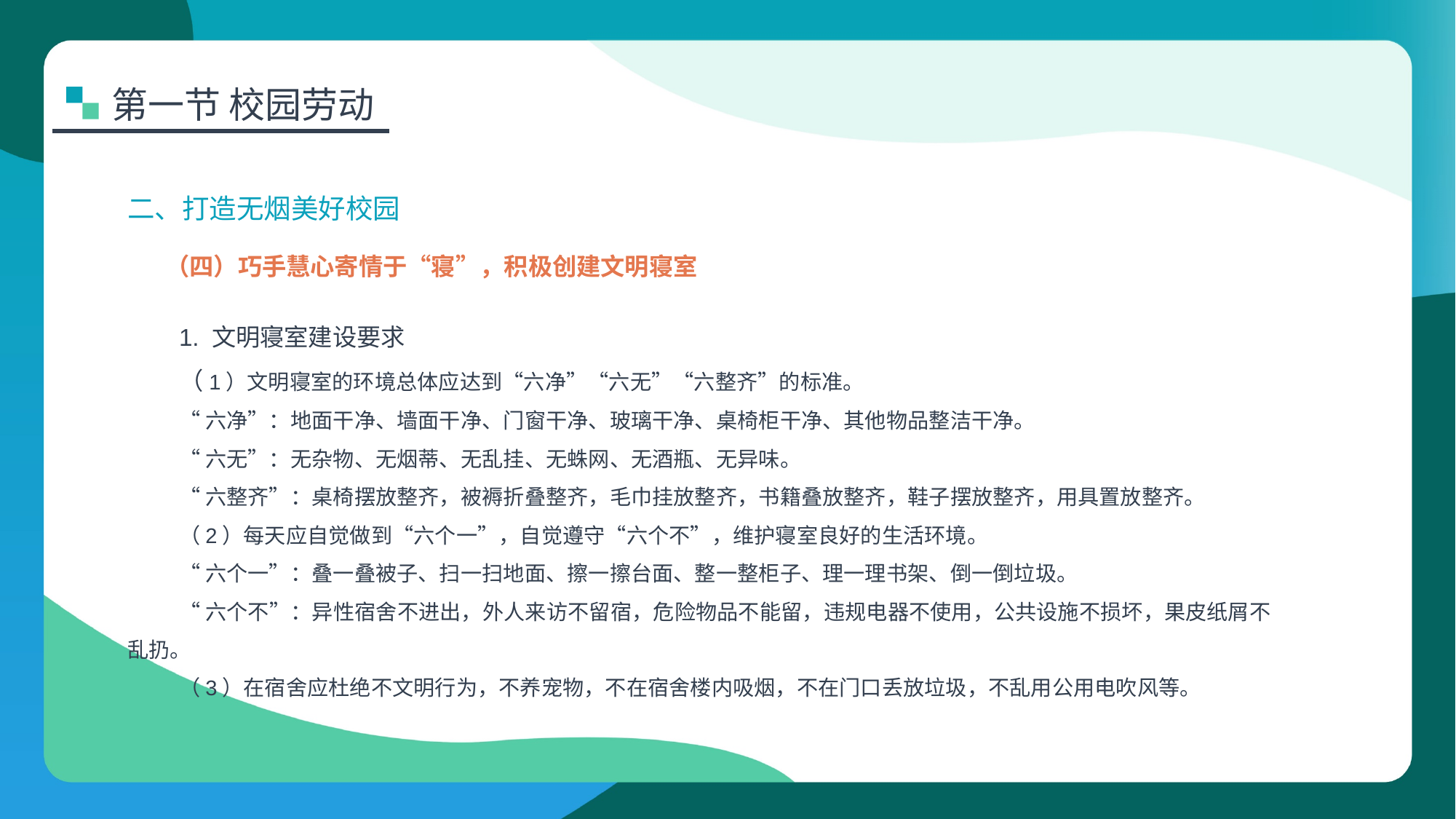

第一节 校园劳动

二、打造无烟美好校园
（四）巧手慧心寄情于“寝”，积极创建文明寝室
1. 文明寝室建设要求
（1）文明寝室的环境总体应达到“六净”“六无”“六整齐”的标准。
“六净”：地面干净、墙面干净、门窗干净、玻璃干净、桌椅柜干净、其他物品整洁干净。
“六无”：无杂物、无烟蒂、无乱挂、无蛛网、无酒瓶、无异味。
“六整齐”：桌椅摆放整齐，被褥折叠整齐，毛巾挂放整齐，书籍叠放整齐，鞋子摆放整齐，用具置放整齐。
（2）每天应自觉做到“六个一”，自觉遵守“六个不”，维护寝室良好的生活环境。
“六个一”：叠一叠被子、扫一扫地面、擦一擦台面、整一整柜子、理一理书架、倒一倒垃圾。
“六个不”：异性宿舍不进出，外人来访不留宿，危险物品不能留，违规电器不使用，公共设施不损坏，果皮纸屑不乱扔。
（3）在宿舍应杜绝不文明行为，不养宠物，不在宿舍楼内吸烟，不在门口丢放垃圾，不乱用公用电吹风等。